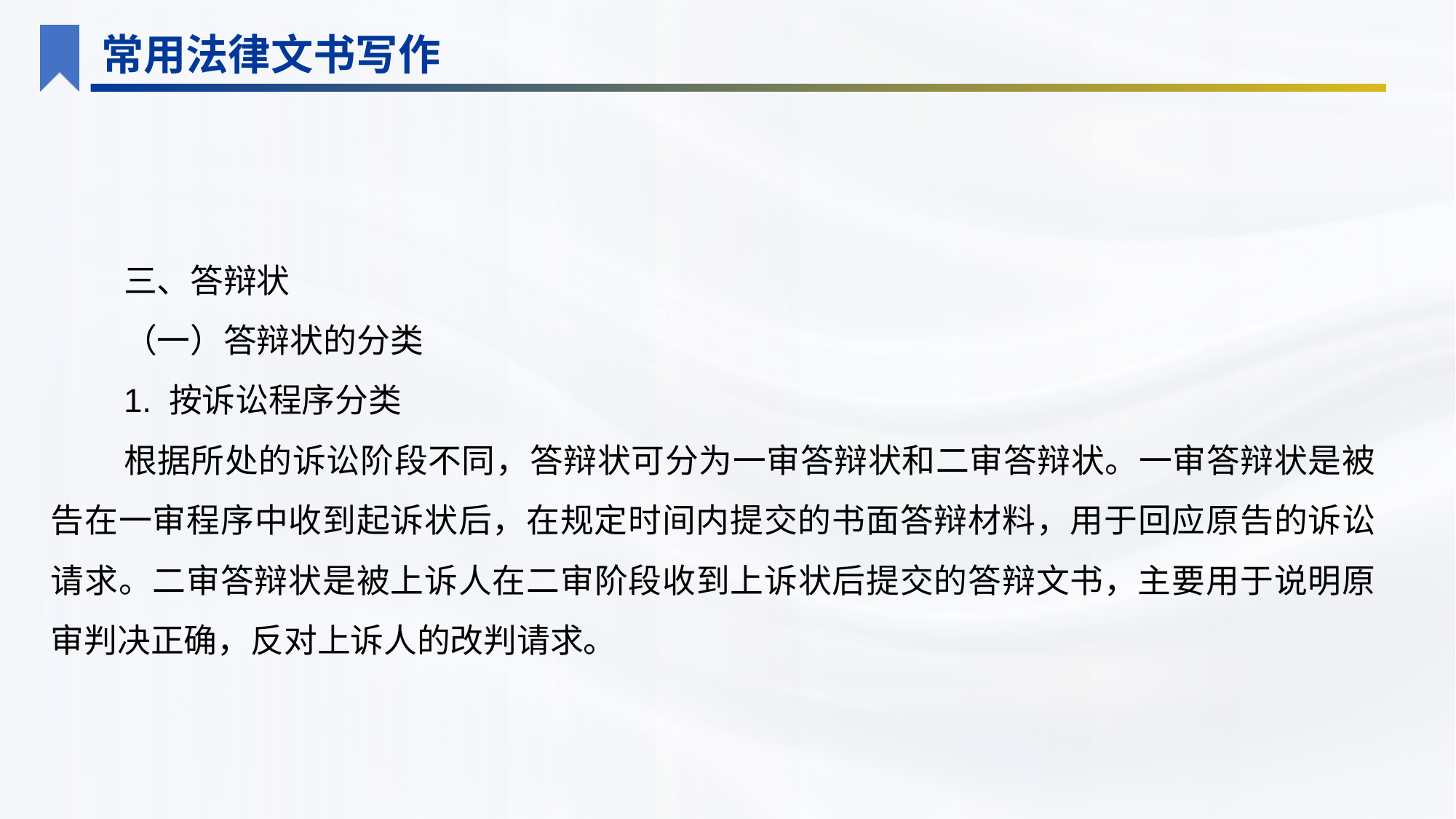

常用法律文书写作
三、答辩状
（一）答辩状的分类
1. 按诉讼程序分类
根据所处的诉讼阶段不同，答辩状可分为一审答辩状和二审答辩状。一审答辩状是被告在一审程序中收到起诉状后，在规定时间内提交的书面答辩材料，用于回应原告的诉讼请求。二审答辩状是被上诉人在二审阶段收到上诉状后提交的答辩文书，主要用于说明原审判决正确，反对上诉人的改判请求。